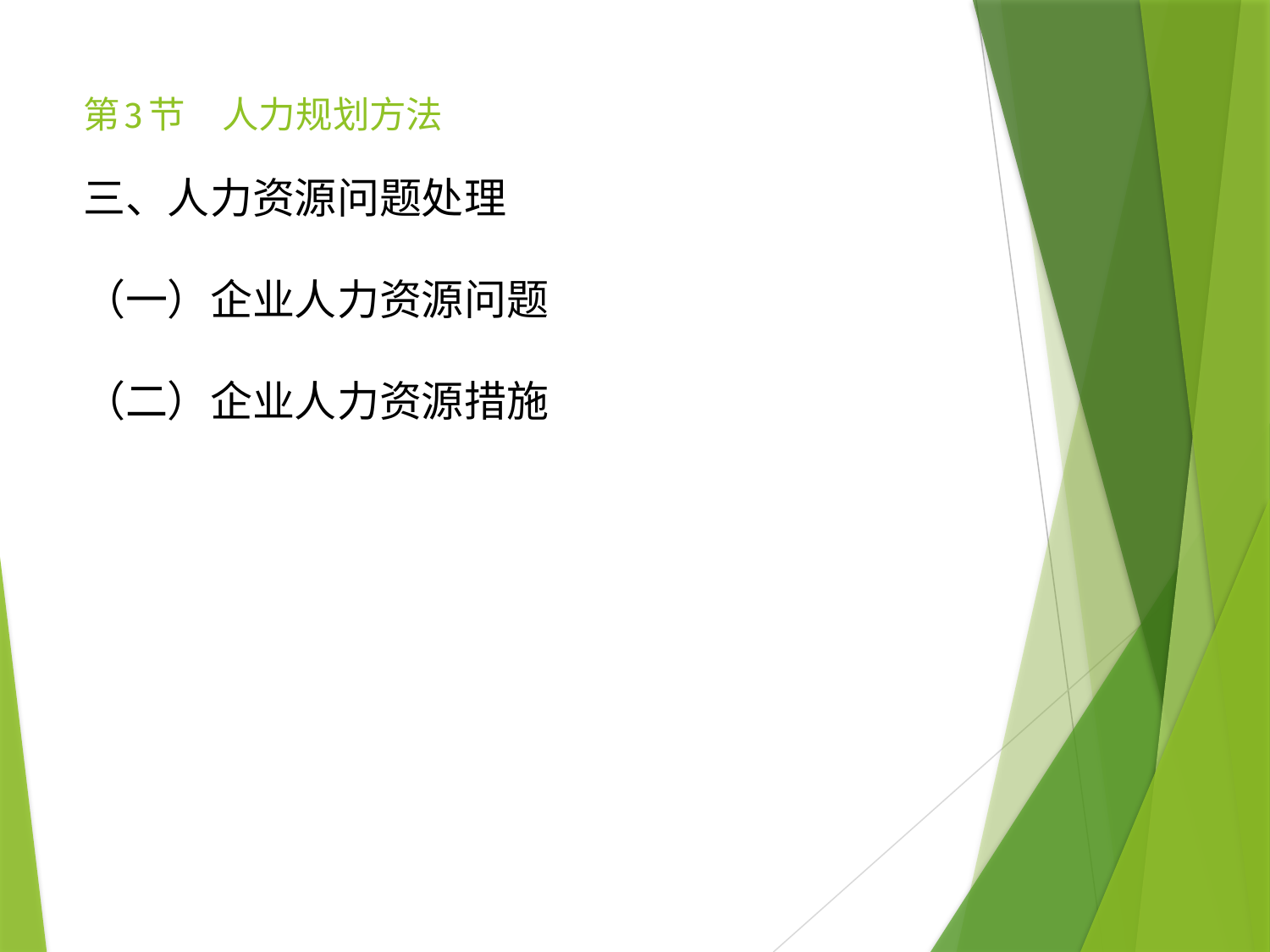

# 第3节　人力规划方法
三、人力资源问题处理

（一）企业人力资源问题

（二）企业人力资源措施